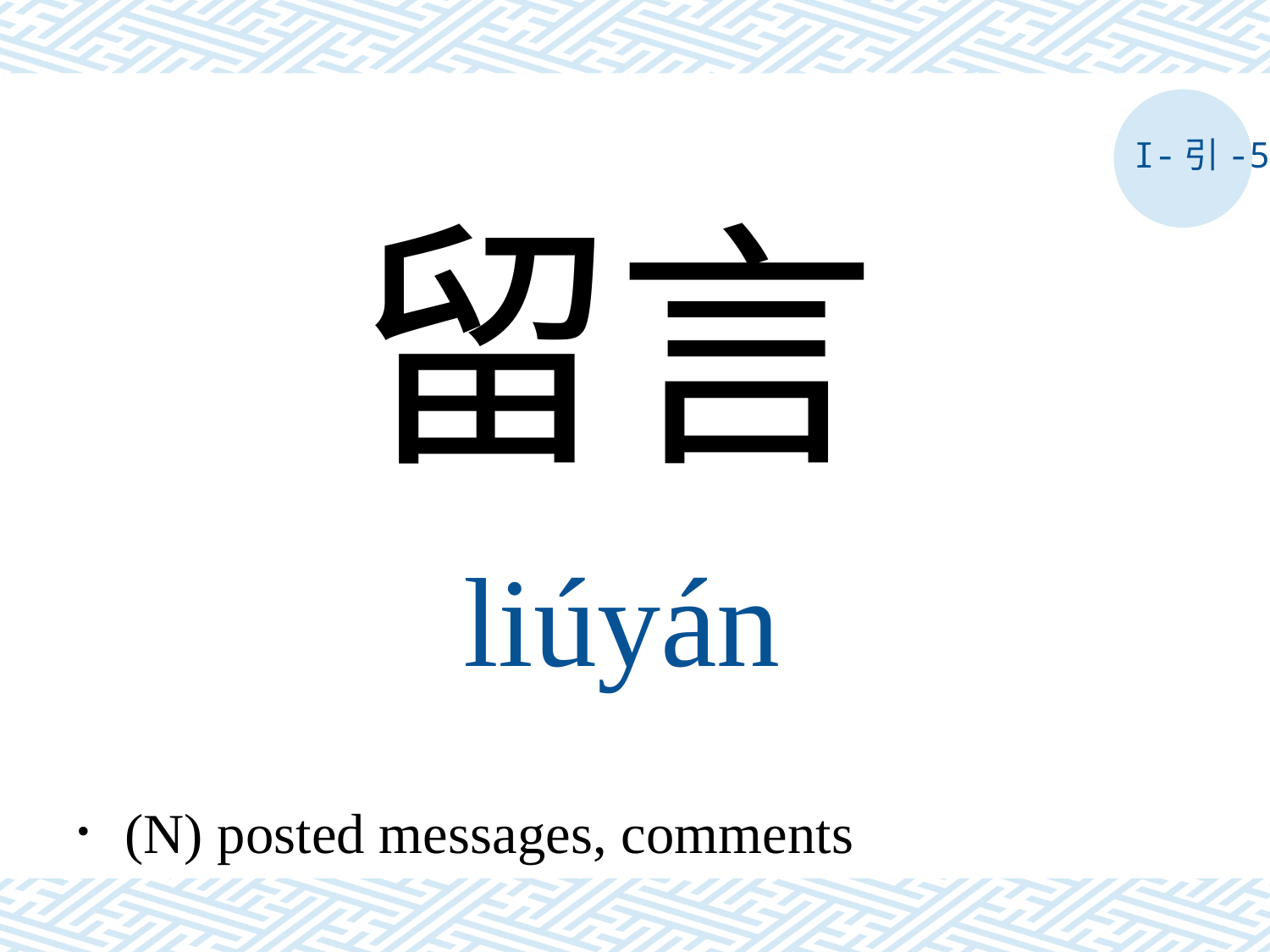

I-引-5

留言
liúyán
．(N) posted messages, comments